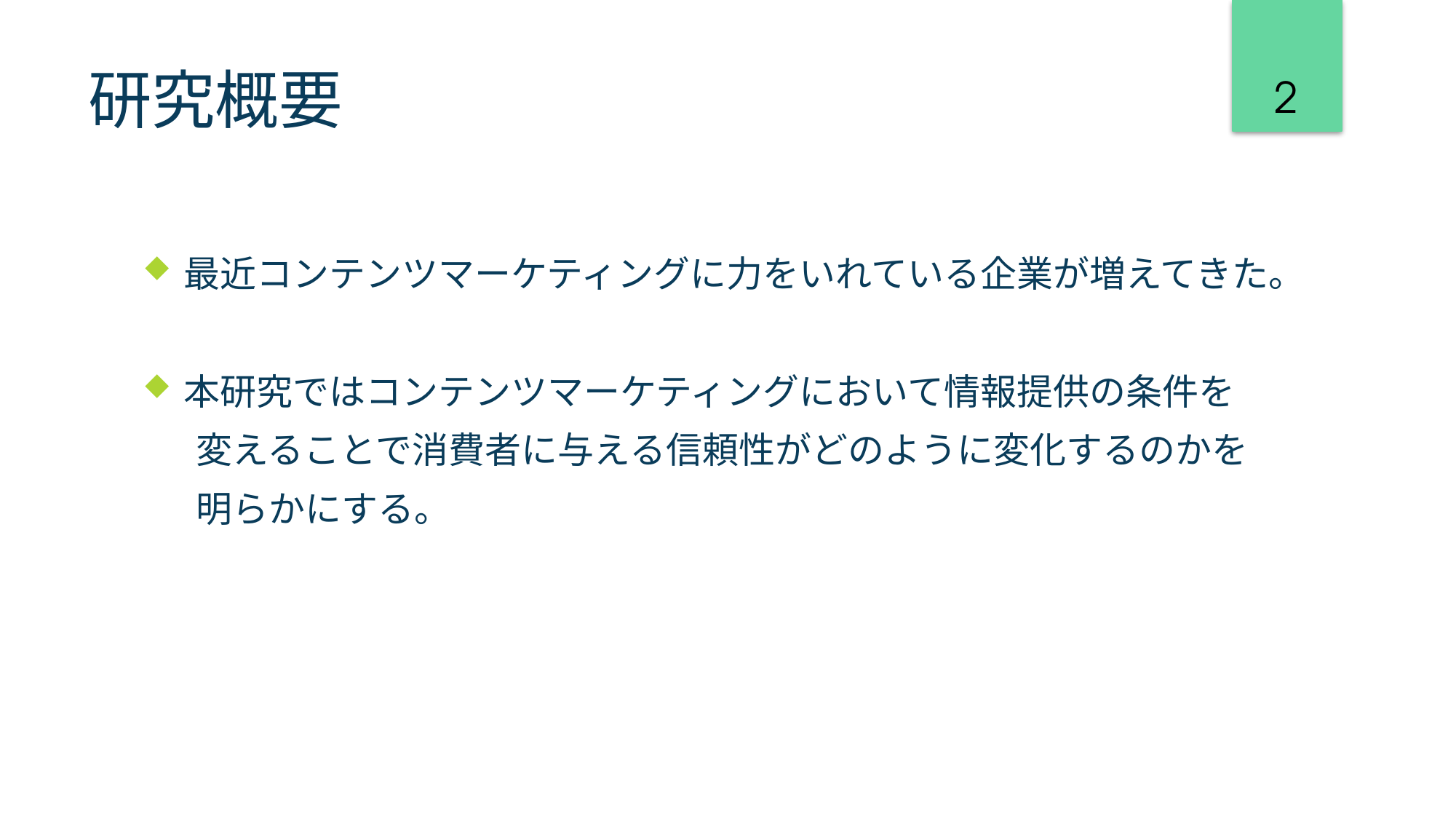

2
# 研究概要
最近コンテンツマーケティングに力をいれている企業が増えてきた。

本研究ではコンテンツマーケティングにおいて情報提供の条件を
 　変えることで消費者に与える信頼性がどのように変化するのかを
 　明らかにする。